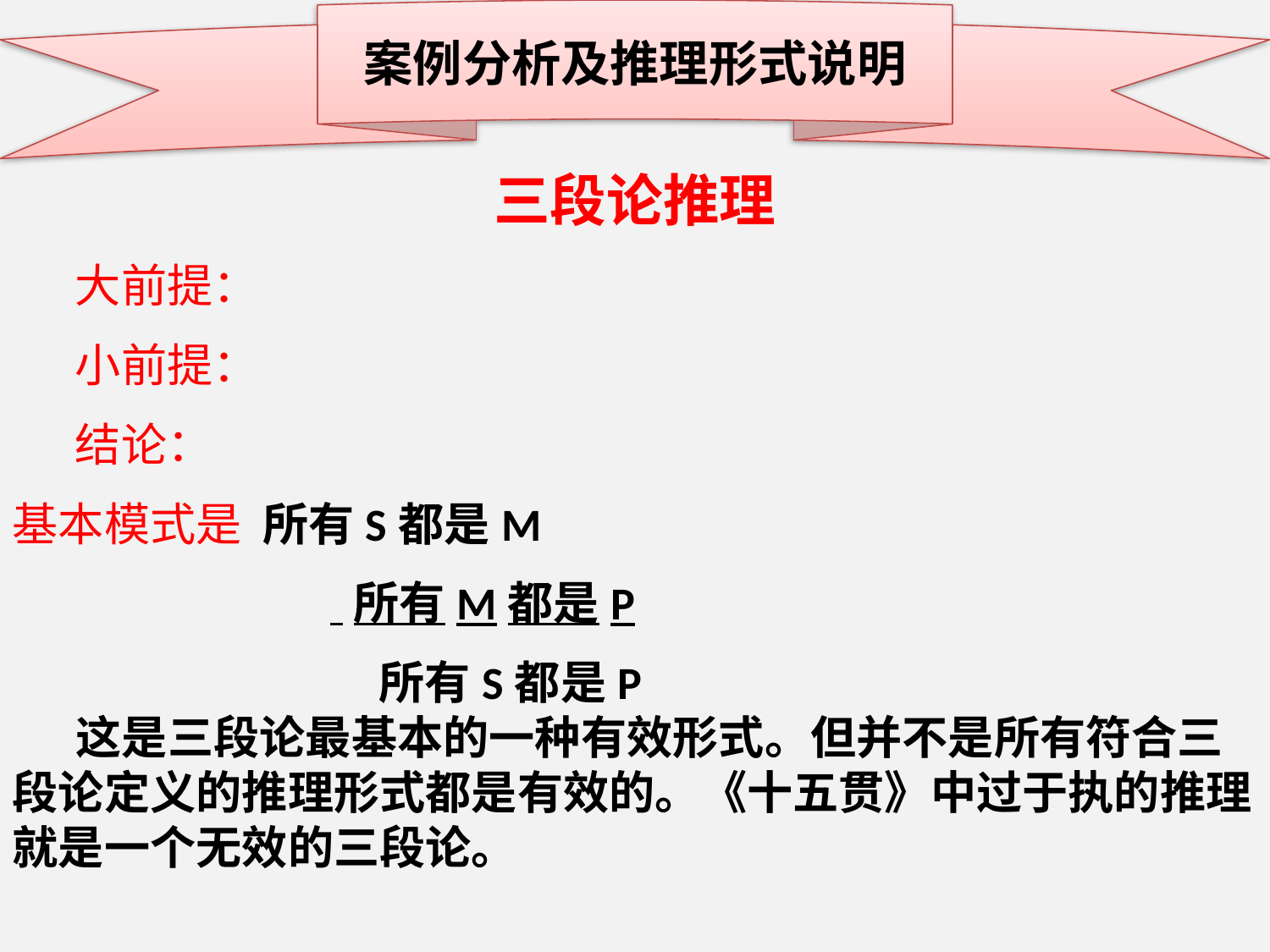

案例分析及推理形式说明
三段论推理
     大前提：
     小前提：
     结论：
基本模式是  所有S都是M
                          所有M都是P
                            所有S都是P
这是三段论最基本的一种有效形式。但并不是所有符合三段论定义的推理形式都是有效的。《十五贯》中过于执的推理就是一个无效的三段论。